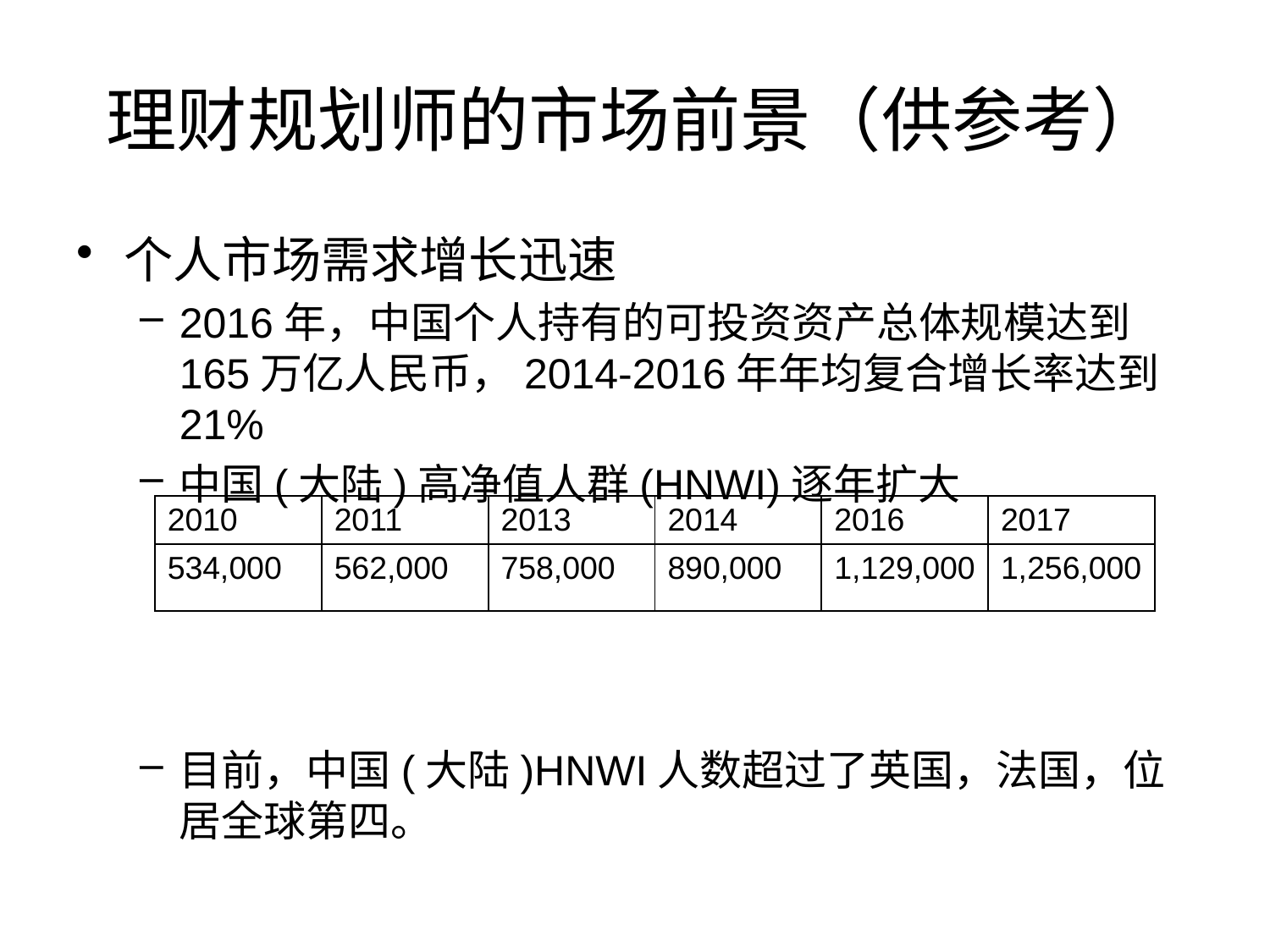

# 理财规划师的市场前景（供参考）
个人市场需求增长迅速
2016年，中国个人持有的可投资资产总体规模达到165万亿人民币，2014-2016年年均复合增长率达到21%
中国(大陆)高净值人群(HNWI)逐年扩大

目前，中国(大陆)HNWI人数超过了英国，法国，位居全球第四。

| 2010 | 2011 | 2013 | 2014 | 2016 | 2017 |
| --- | --- | --- | --- | --- | --- |
| 534,000 | 562,000 | 758,000 | 890,000 | 1,129,000 | 1,256,000 |